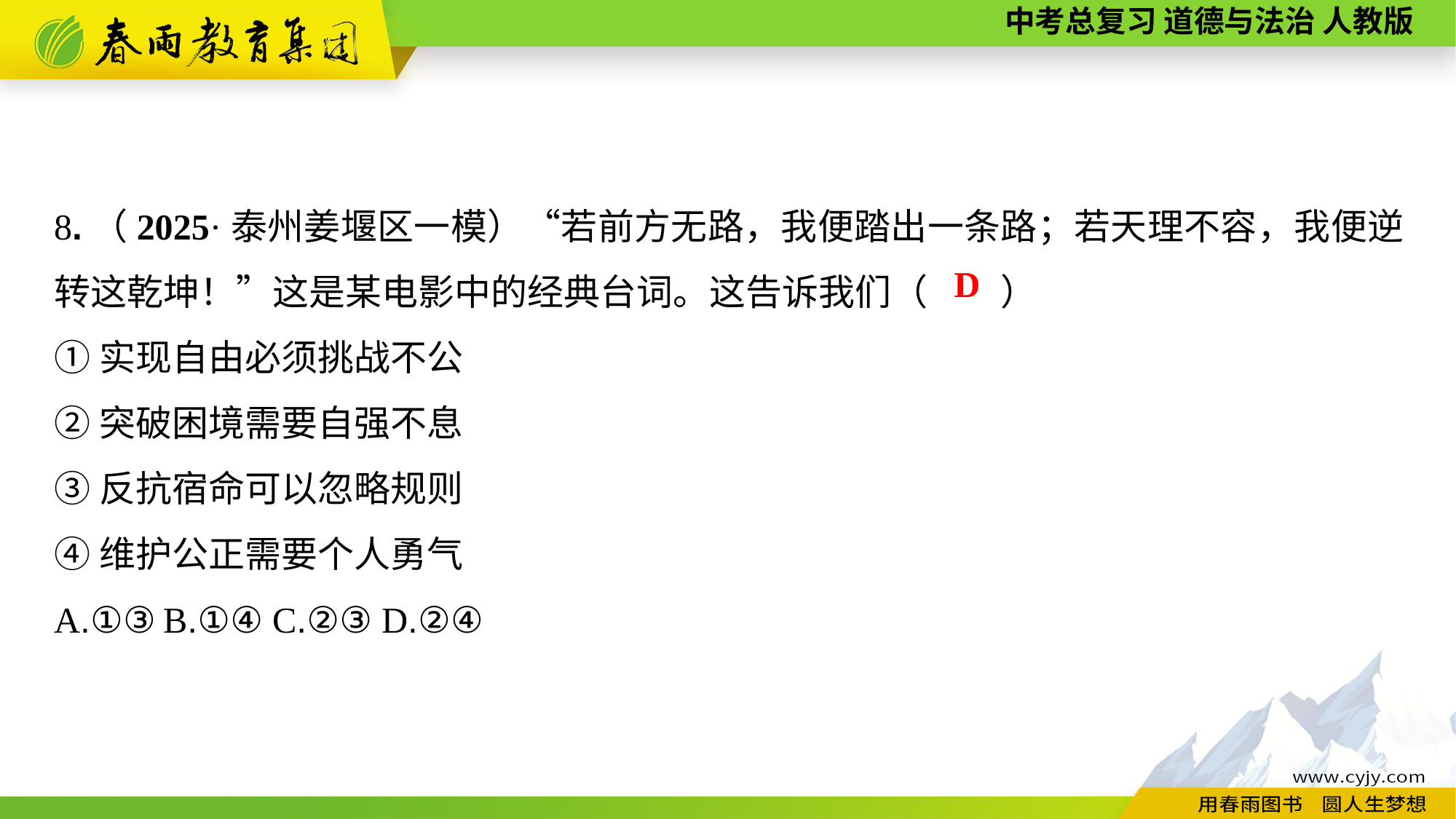

8.（2025·泰州姜堰区一模）“若前方无路，我便踏出一条路；若天理不容，我便逆转这乾坤！”这是某电影中的经典台词。这告诉我们（　　）
①实现自由必须挑战不公
②突破困境需要自强不息
③反抗宿命可以忽略规则
④维护公正需要个人勇气
A.①③	B.①④	C.②③	D.②④
D